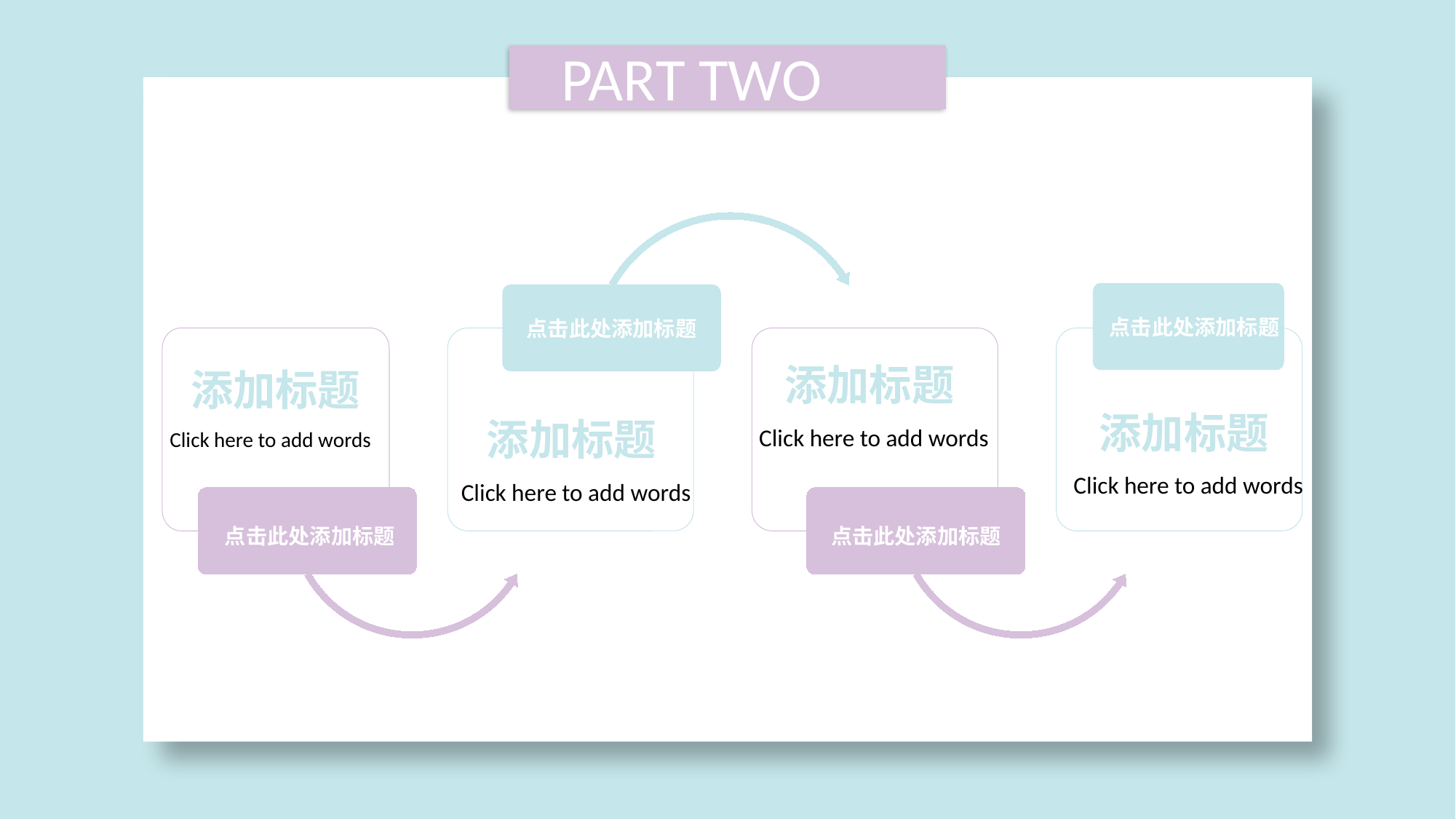

PART TWO

点击此处添加标题
点击此处添加标题

添加标题
添加标题

添加标题
添加标题
Click here to add words
Click here to add words
Click here to add words
Click here to add words

点击此处添加标题
点击此处添加标题